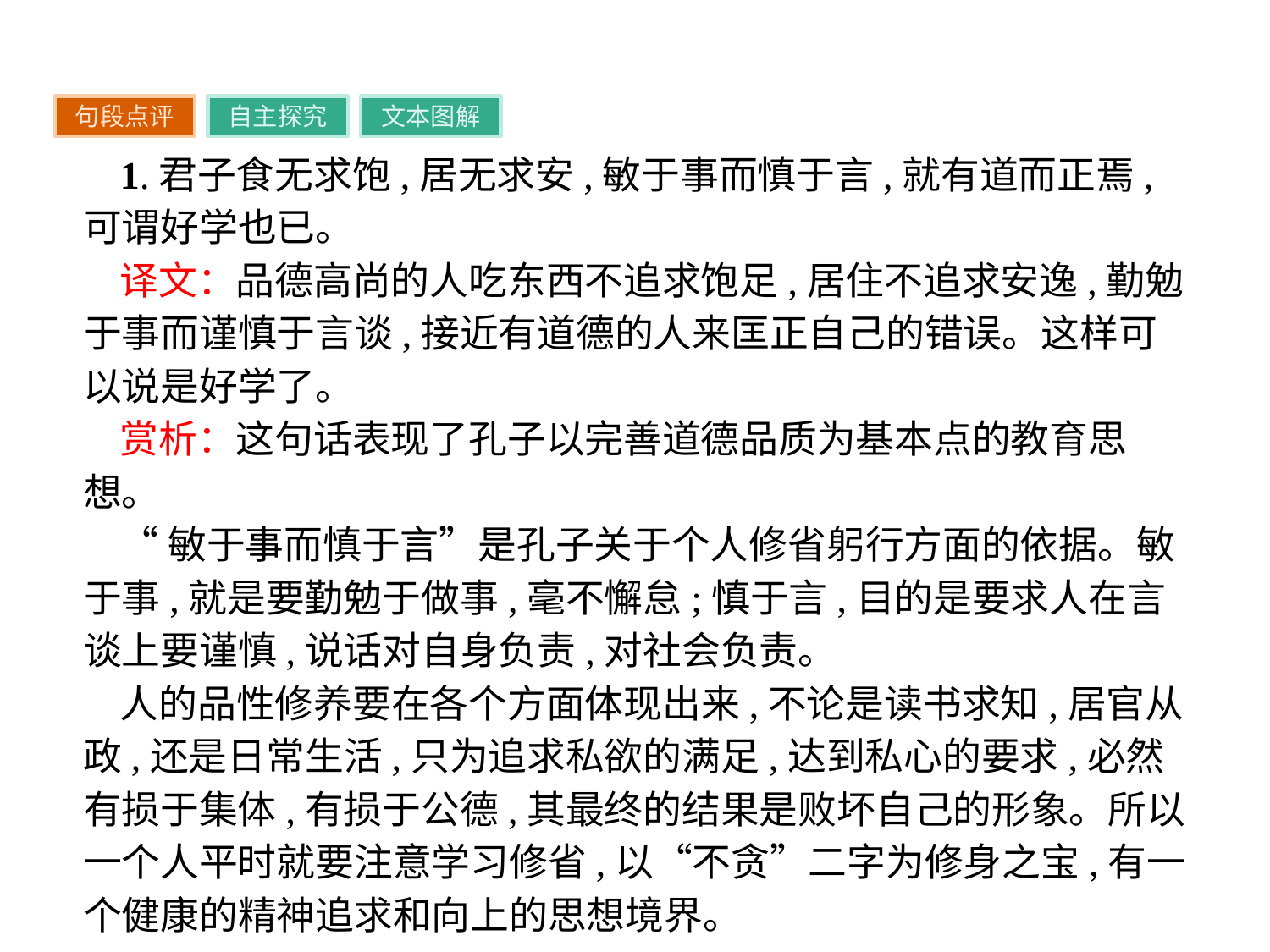

句段点评
自主探究
文本图解
1.君子食无求饱,居无求安,敏于事而慎于言,就有道而正焉,可谓好学也已。
译文：品德高尚的人吃东西不追求饱足,居住不追求安逸,勤勉于事而谨慎于言谈,接近有道德的人来匡正自己的错误。这样可以说是好学了。
赏析：这句话表现了孔子以完善道德品质为基本点的教育思想。
“敏于事而慎于言”是孔子关于个人修省躬行方面的依据。敏于事,就是要勤勉于做事,毫不懈怠;慎于言,目的是要求人在言谈上要谨慎,说话对自身负责,对社会负责。
人的品性修养要在各个方面体现出来,不论是读书求知,居官从政,还是日常生活,只为追求私欲的满足,达到私心的要求,必然有损于集体,有损于公德,其最终的结果是败坏自己的形象。所以一个人平时就要注意学习修省,以“不贪”二字为修身之宝,有一个健康的精神追求和向上的思想境界。